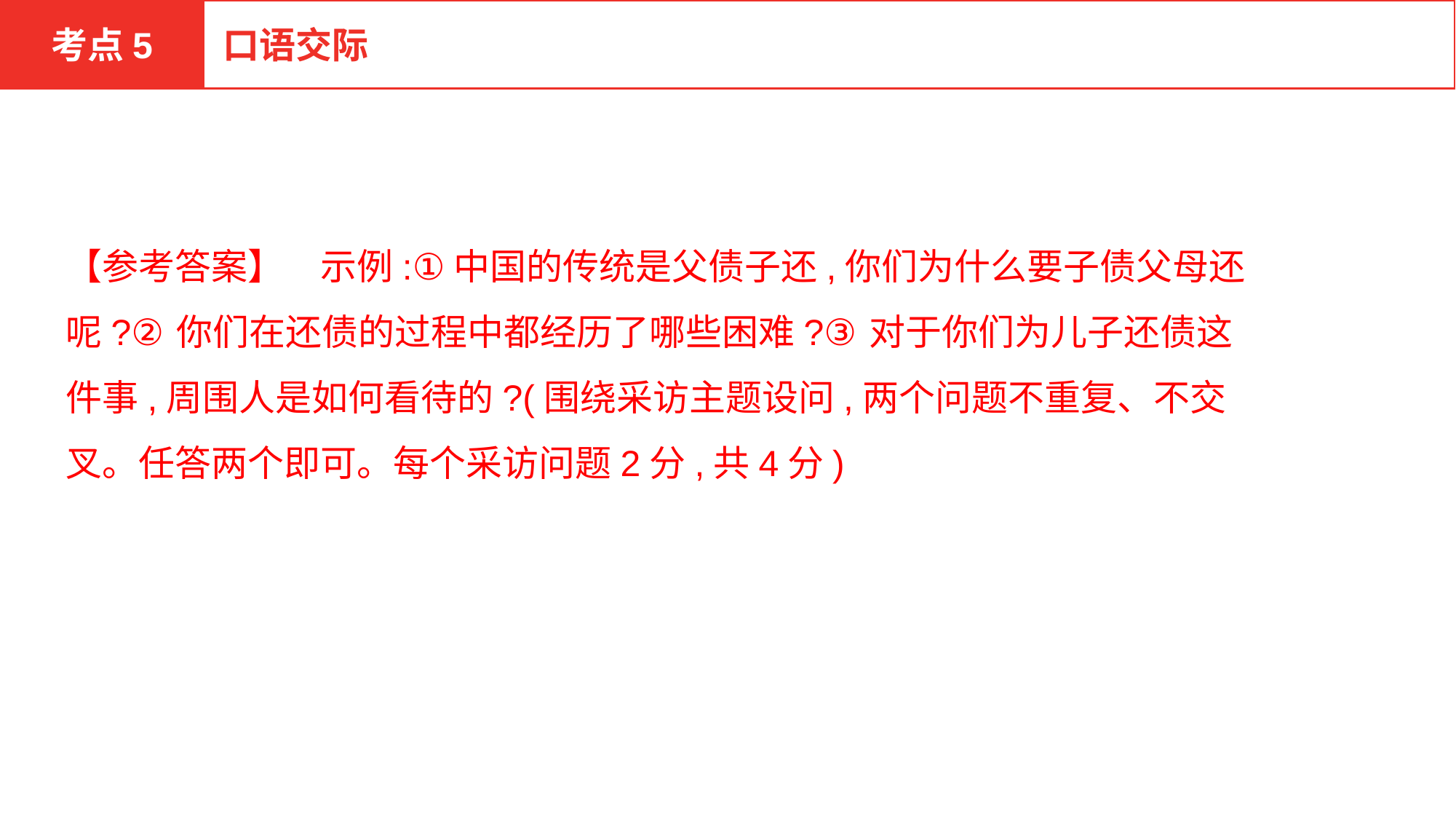

考点5
口语交际
【参考答案】　示例:①中国的传统是父债子还,你们为什么要子债父母还呢?②你们在还债的过程中都经历了哪些困难?③对于你们为儿子还债这件事,周围人是如何看待的?(围绕采访主题设问,两个问题不重复、不交叉。任答两个即可。每个采访问题2分,共4分)